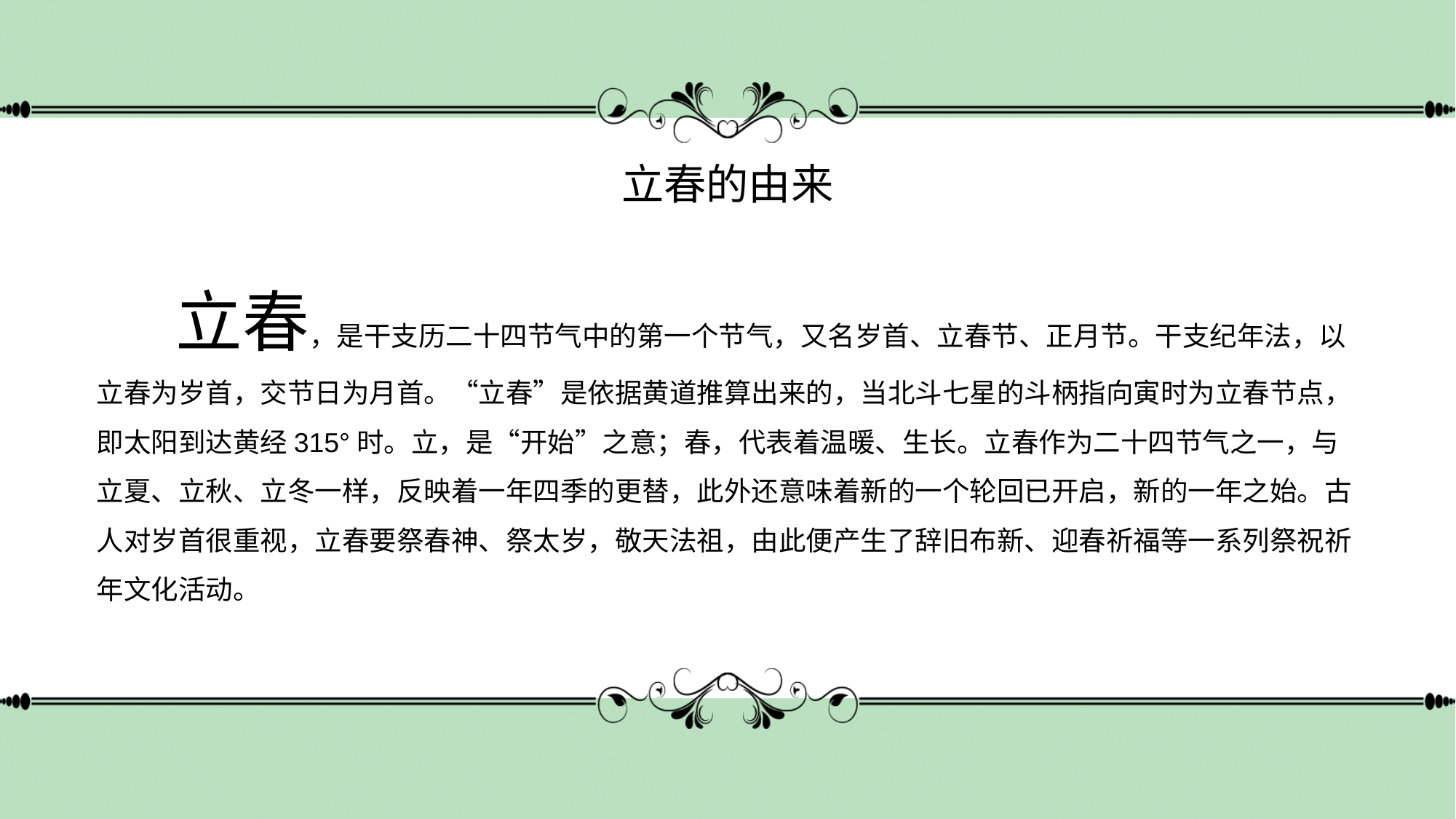

立春，是干支历二十四节气中的第一个节气，又名岁首、立春节、正月节。干支纪年法，以立春为岁首，交节日为月首。“立春”是依据黄道推算出来的，当北斗七星的斗柄指向寅时为立春节点，即太阳到达黄经315°时。立，是“开始”之意；春，代表着温暖、生长。立春作为二十四节气之一，与立夏、立秋、立冬一样，反映着一年四季的更替，此外还意味着新的一个轮回已开启，新的一年之始。古人对岁首很重视，立春要祭春神、祭太岁，敬天法祖，由此便产生了辞旧布新、迎春祈福等一系列祭祝祈年文化活动。